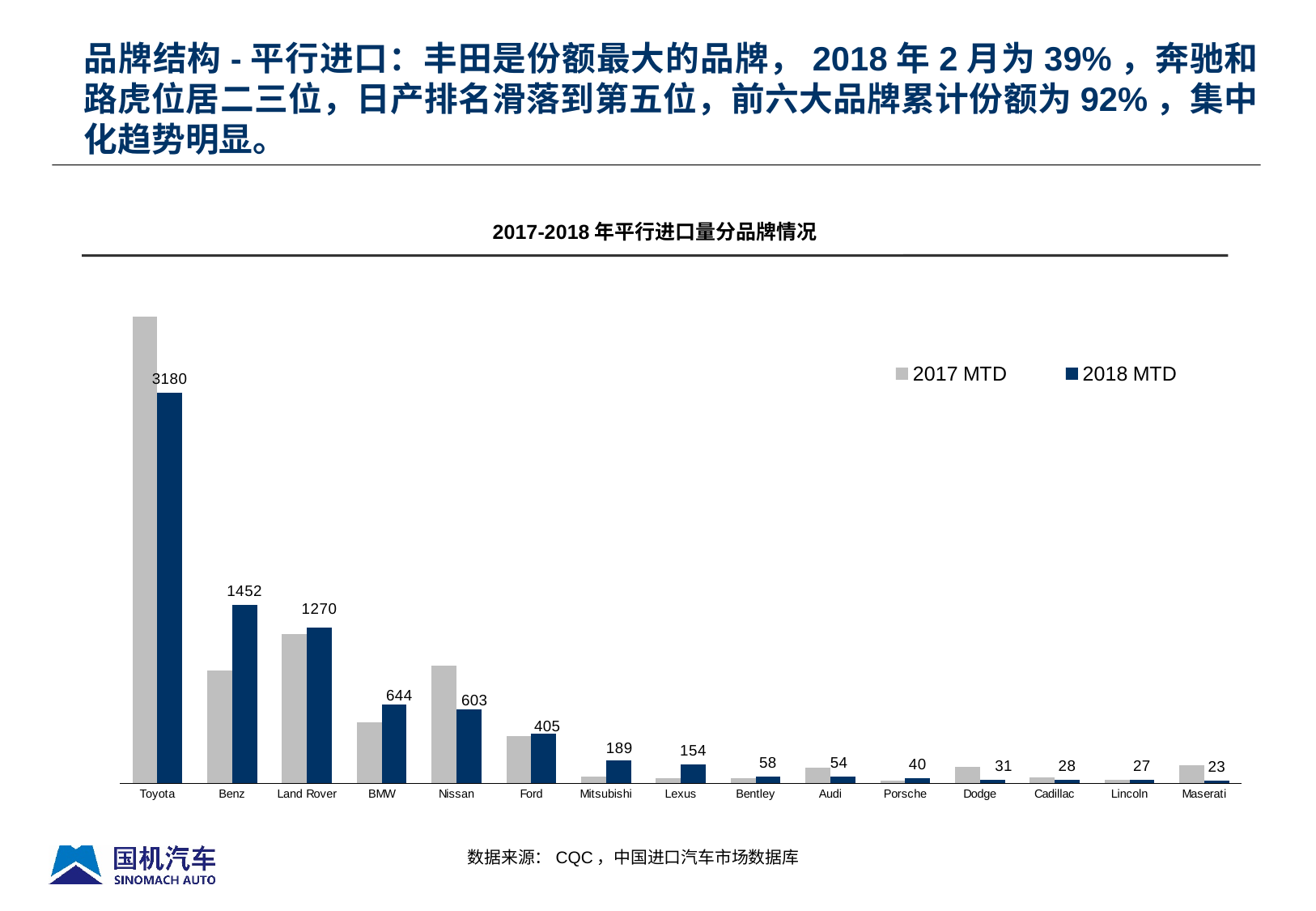

品牌结构-平行进口：丰田是份额最大的品牌，2018年2月为39%，奔驰和路虎位居二三位，日产排名滑落到第五位，前六大品牌累计份额为92%，集中化趋势明显。
2017-2018年平行进口量分品牌情况

### Chart

| Category | 2017 MTD | 2018 MTD |
|---|---|---|
| Toyota | 3801.0 | 3180.0 |
| Benz | 920.0 | 1452.0 |
| Land Rover | 1214.0 | 1270.0 |
| BMW | 497.0 | 644.0 |
| Nissan | 960.0 | 603.0 |
| Ford | 385.0 | 405.0 |
| Mitsubishi | 54.0 | 189.0 |
| Lexus | 40.0 | 154.0 |
| Bentley | 41.0 | 58.0 |
| Audi | 127.0 | 54.0 |
| Porsche | 24.0 | 40.0 |
| Dodge | 132.0 | 31.0 |
| Cadillac | 49.0 | 28.0 |
| Lincoln | 30.0 | 27.0 |
| Maserati | 151.0 | 23.0 |
数据来源：CQC，中国进口汽车市场数据库